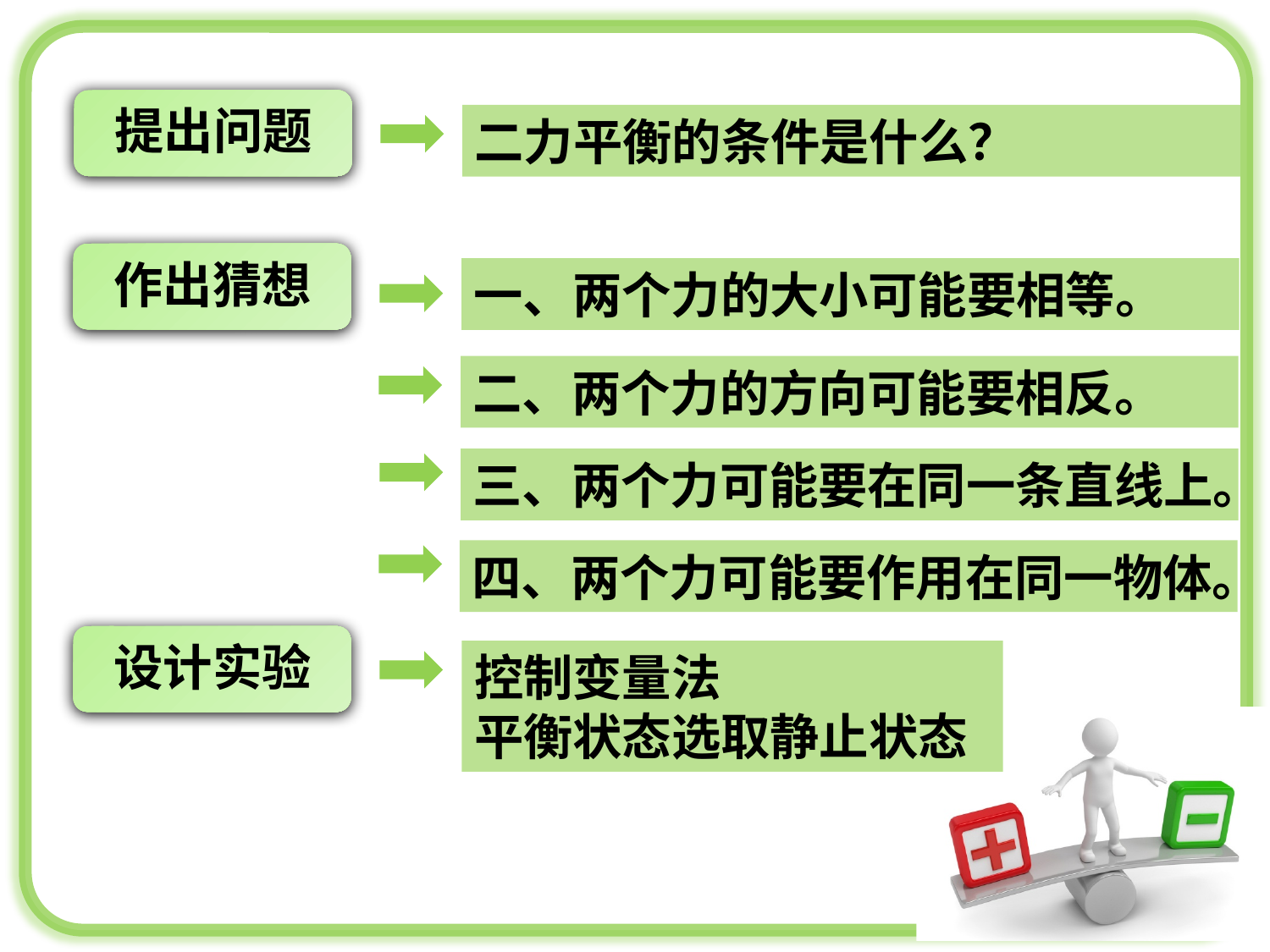

提出问题
二力平衡的条件是什么？

作出猜想
一、两个力的大小可能要相等。

二、两个力的方向可能要相反。

三、两个力可能要在同一条直线上。

四、两个力可能要作用在同一物体。

设计实验
控制变量法
平衡状态选取静止状态